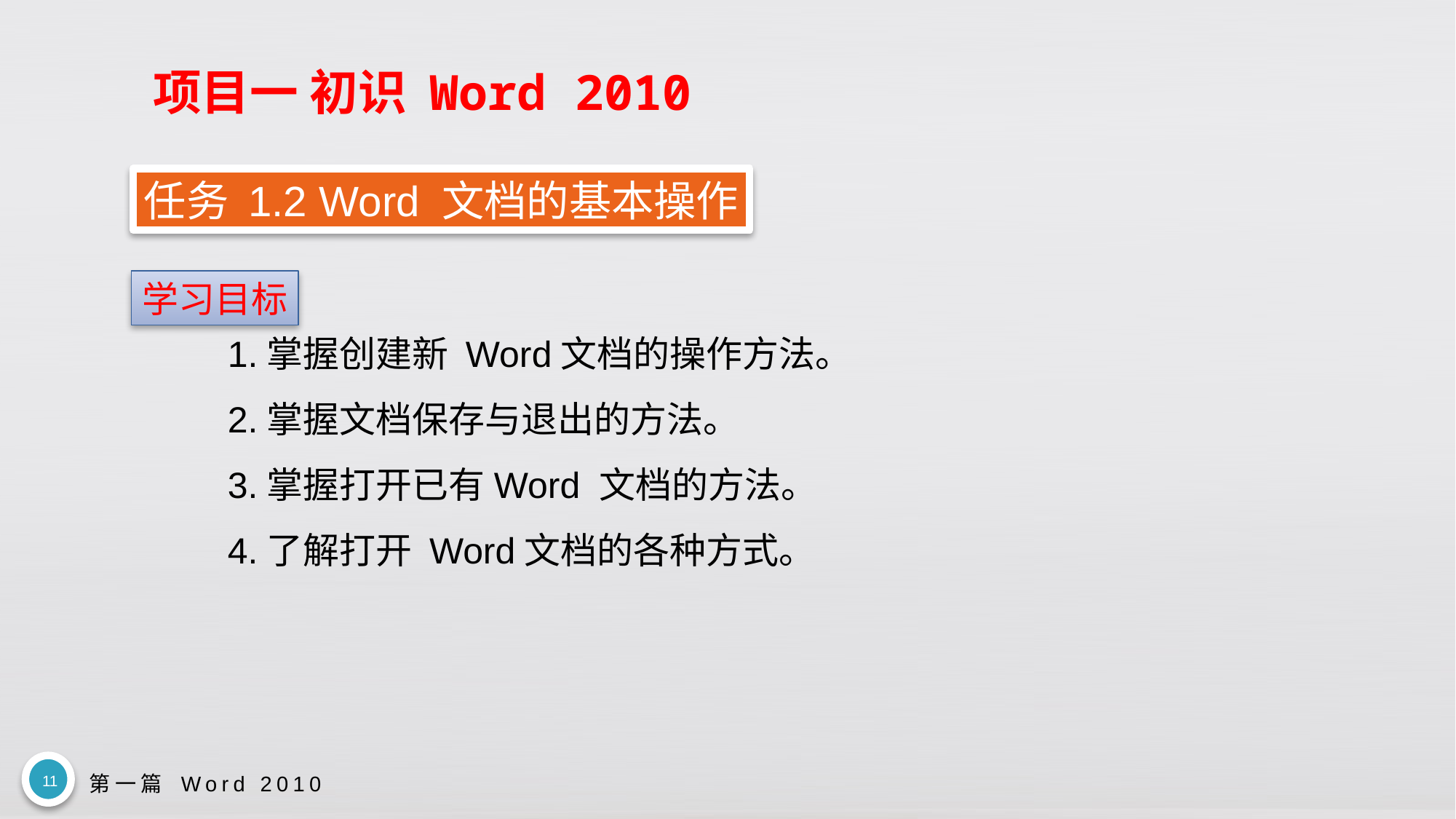

# 项目一 初识 Word 2010
任务 1.2 Word 文档的基本操作

1.掌握创建新 Word文档的操作方法。
2.掌握文档保存与退出的方法。
3.掌握打开已有Word 文档的方法。
4.了解打开 Word文档的各种方式。
学习目标
11